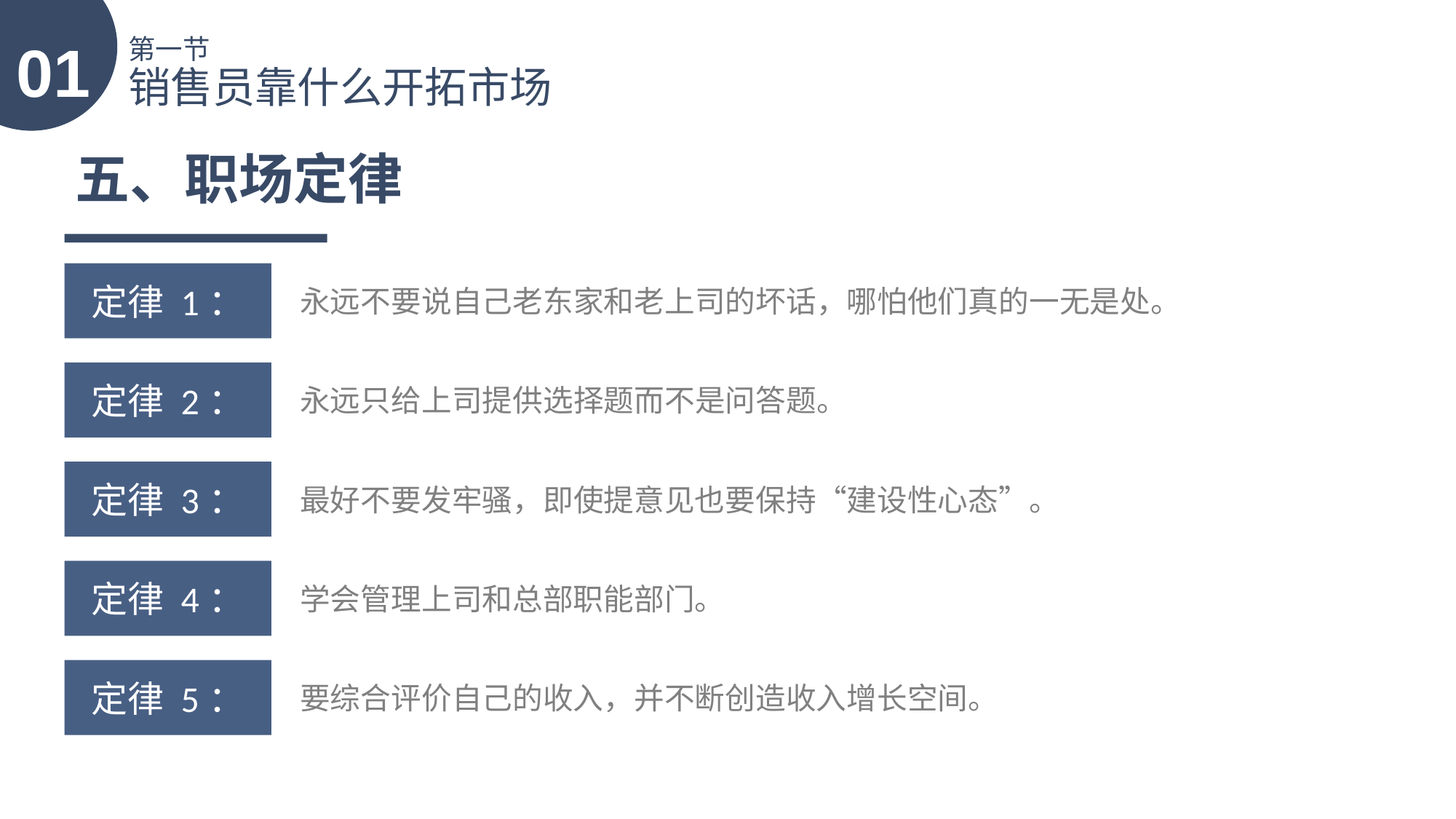

01
第一节
销售员靠什么开拓市场
五、职场定律

定律 1：
永远不要说自己老东家和老上司的坏话，哪怕他们真的一无是处。
定律 2：
永远只给上司提供选择题而不是问答题。
定律 3：
最好不要发牢骚，即使提意见也要保持“建设性心态”。
定律 4：
学会管理上司和总部职能部门。
定律 5：
要综合评价自己的收入，并不断创造收入增长空间。